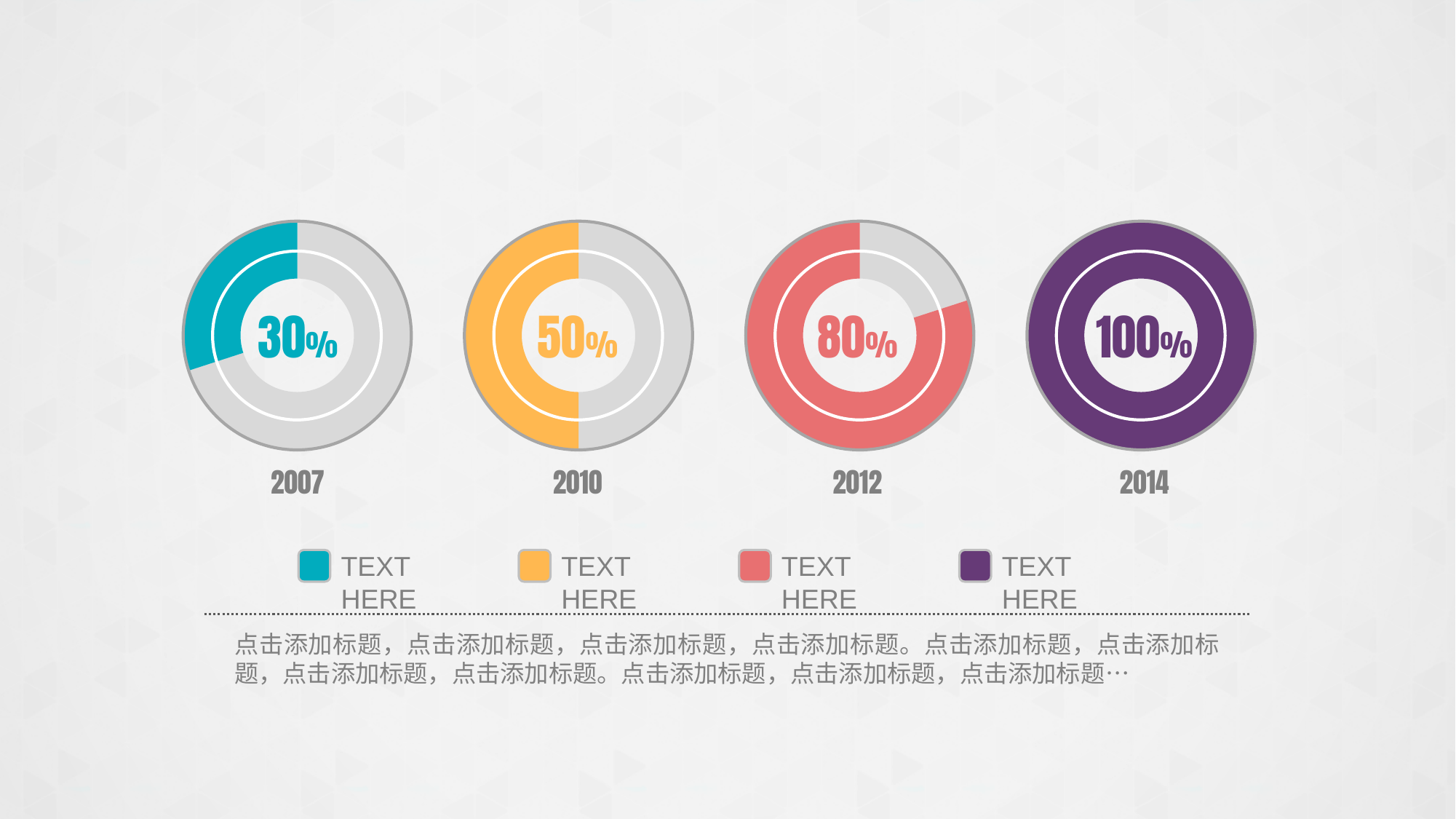

### Chart

| Category | 列1 |
|---|---|
| 第一季度 | 70.0 |
| 第二季度 | 30.0 |
30%
2007

### Chart

| Category | 列1 |
|---|---|
| 第一季度 | 50.0 |
| 第二季度 | 50.0 |
50%
2010

### Chart

| Category | 列1 |
|---|---|
| 第一季度 | 20.0 |
| 第二季度 | 80.0 |
80%
2012

### Chart

| Category | 列1 |
|---|---|
| 第一季度 | 0.0 |
| 第二季度 | 100.0 |
100%
2014
TEXT HERE

TEXT HERE

TEXT HERE

TEXT HERE

点击添加标题，点击添加标题，点击添加标题，点击添加标题。点击添加标题，点击添加标题，点击添加标题，点击添加标题。点击添加标题，点击添加标题，点击添加标题…